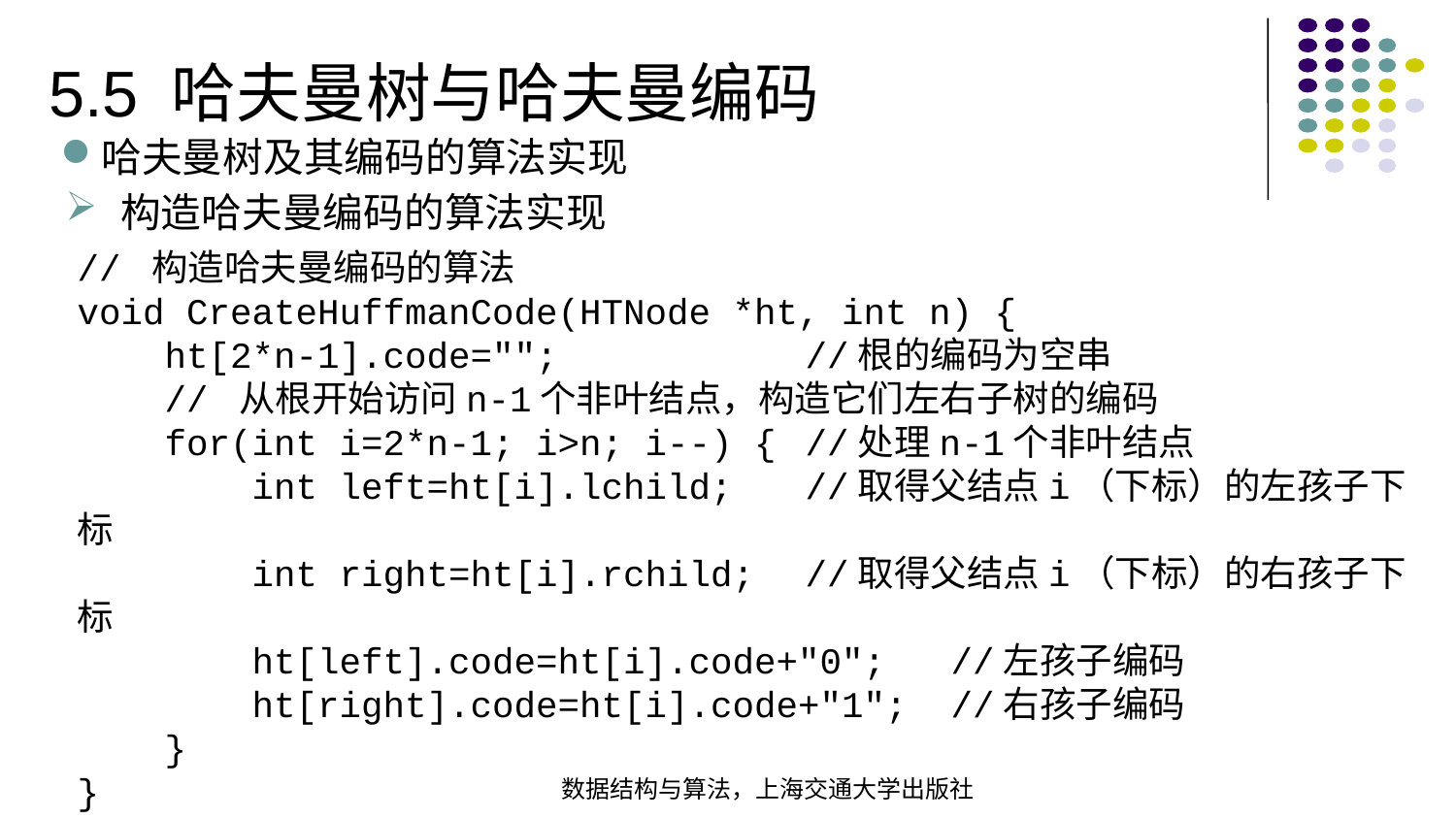

5.5 哈夫曼树与哈夫曼编码
哈夫曼树及其编码的算法实现
构造哈夫曼编码的算法实现
// 构造哈夫曼编码的算法void CreateHuffmanCode(HTNode *ht, int n) {    ht[2*n-1].code="";  		//根的编码为空串    // 从根开始访问n-1个非叶结点，构造它们左右子树的编码    for(int i=2*n-1; i>n; i--) { 	//处理n-1个非叶结点        int left=ht[i].lchild;	//取得父结点i（下标）的左孩子下标        int right=ht[i].rchild;  	//取得父结点i（下标）的右孩子下标        ht[left].code=ht[i].code+"0";	//左孩子编码        ht[right].code=ht[i].code+"1";	//右孩子编码    }
}